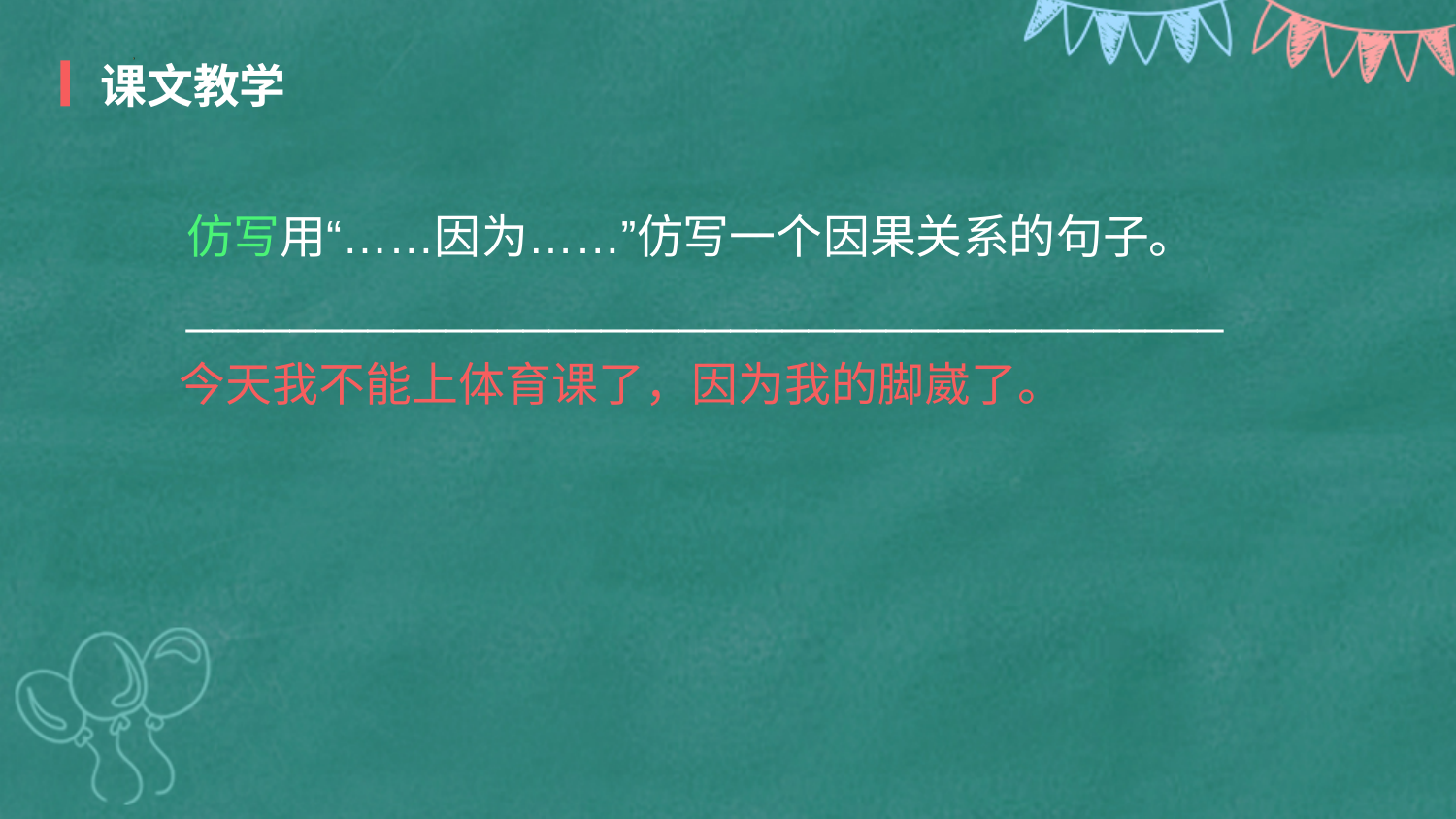

课文教学

仿写用“……因为……”仿写一个因果关系的句子。
________________________________________
今天我不能上体育课了，因为我的脚崴了。